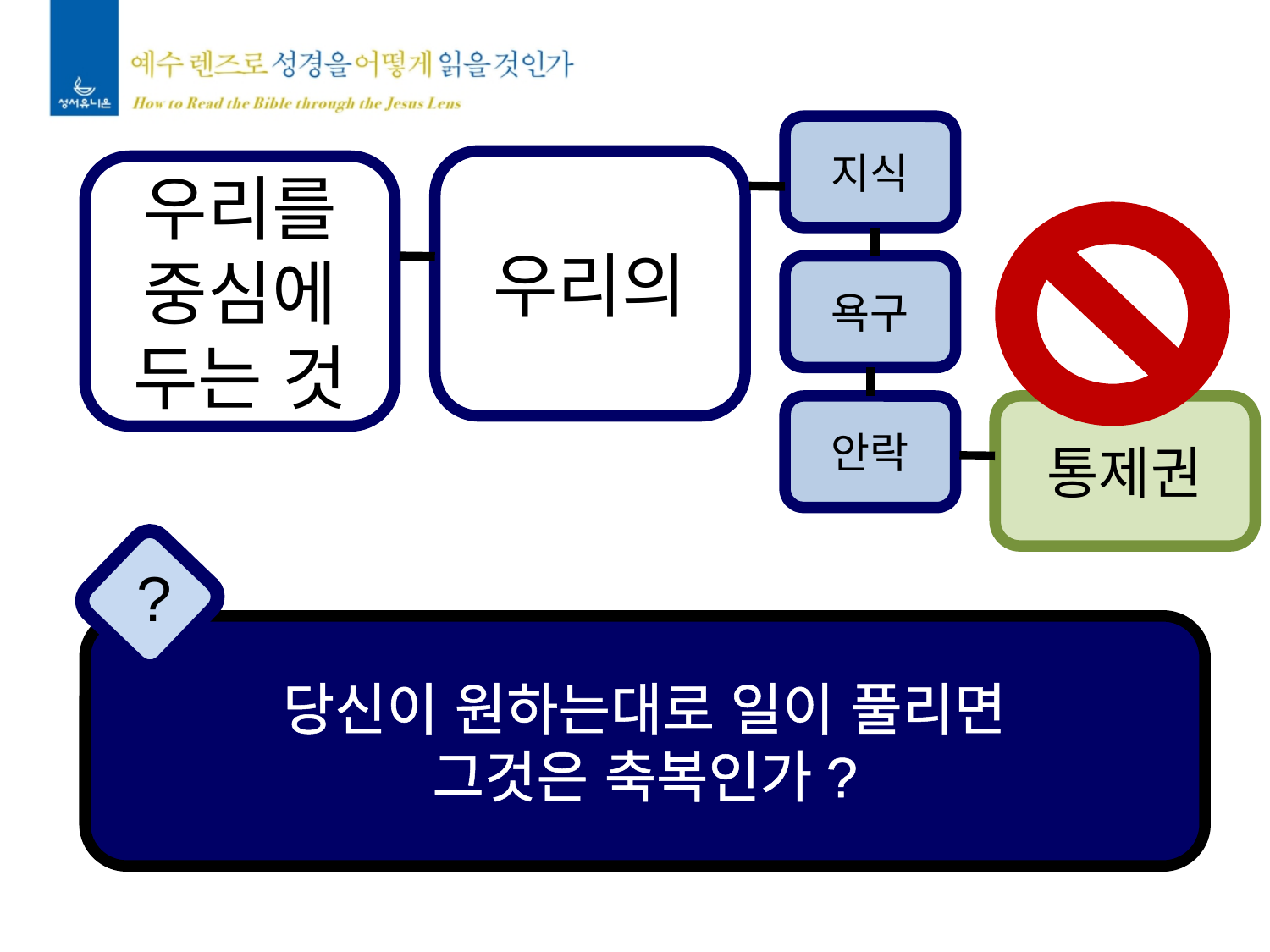

지식
우리의
우리를
중심에
두는 것

욕구
안락
통제권

?
당신이 원하는대로 일이 풀리면
그것은 축복인가?